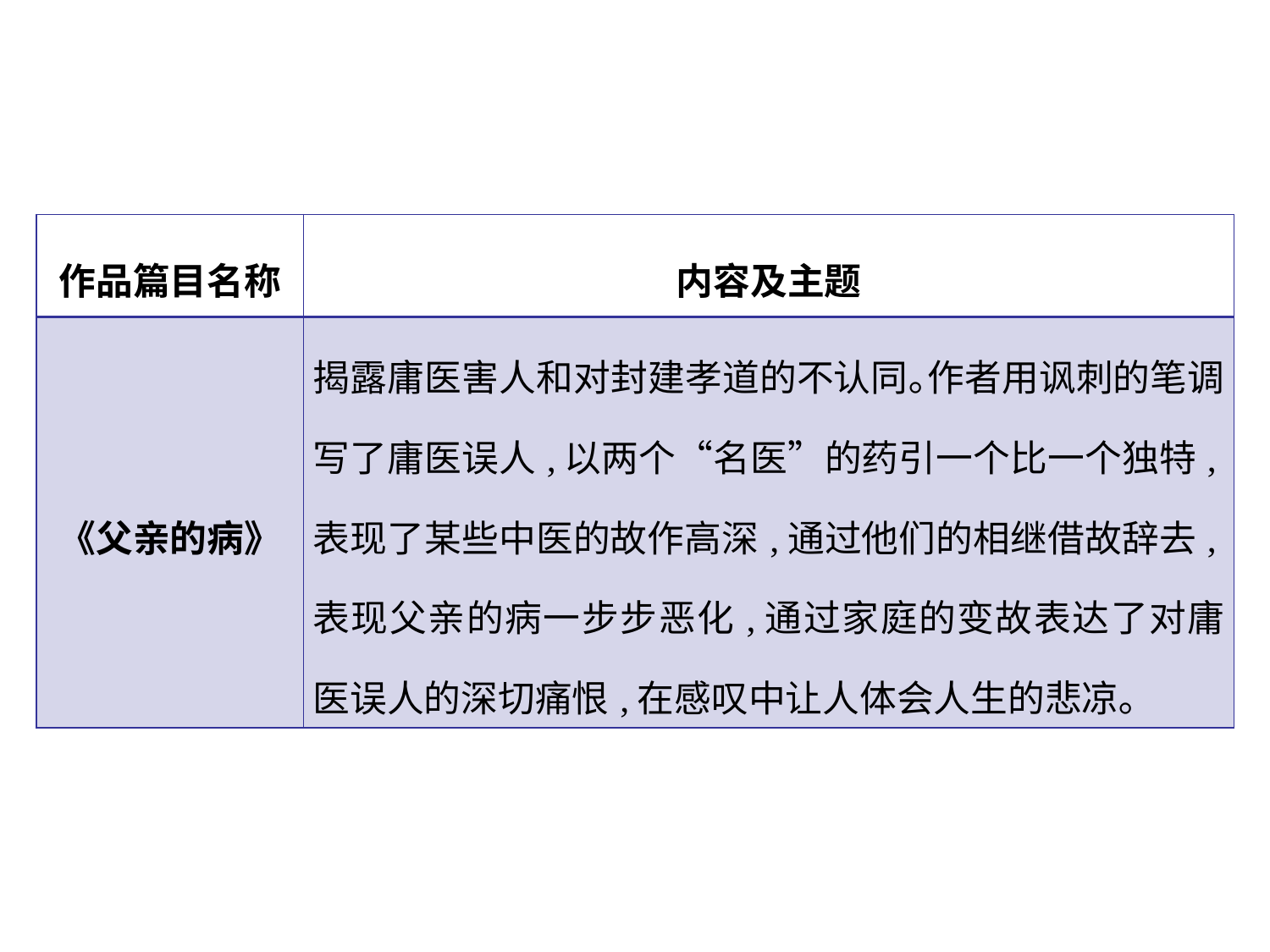

| 作品篇目名称 | 内容及主题 |
| --- | --- |
| 《父亲的病》 | 揭露庸医害人和对封建孝道的不认同｡作者用讽刺的笔调写了庸医误人,以两个“名医”的药引一个比一个独特,表现了某些中医的故作高深,通过他们的相继借故辞去,表现父亲的病一步步恶化,通过家庭的变故表达了对庸医误人的深切痛恨,在感叹中让人体会人生的悲凉｡ |